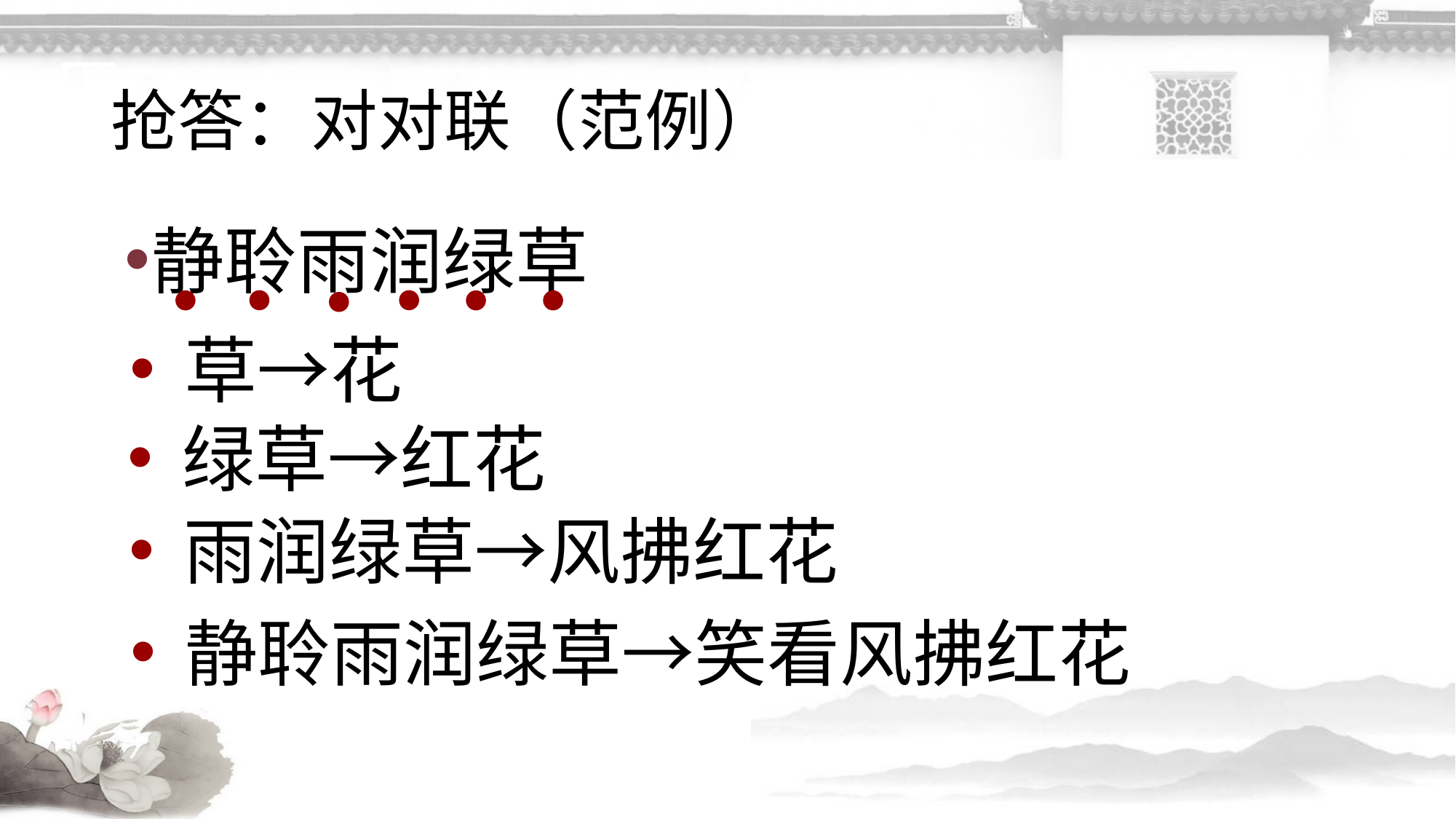

# 抢答：对对联（范例）
静聆雨润绿草

草→花
绿草→红花
雨润绿草→风拂红花
静聆雨润绿草→笑看风拂红花